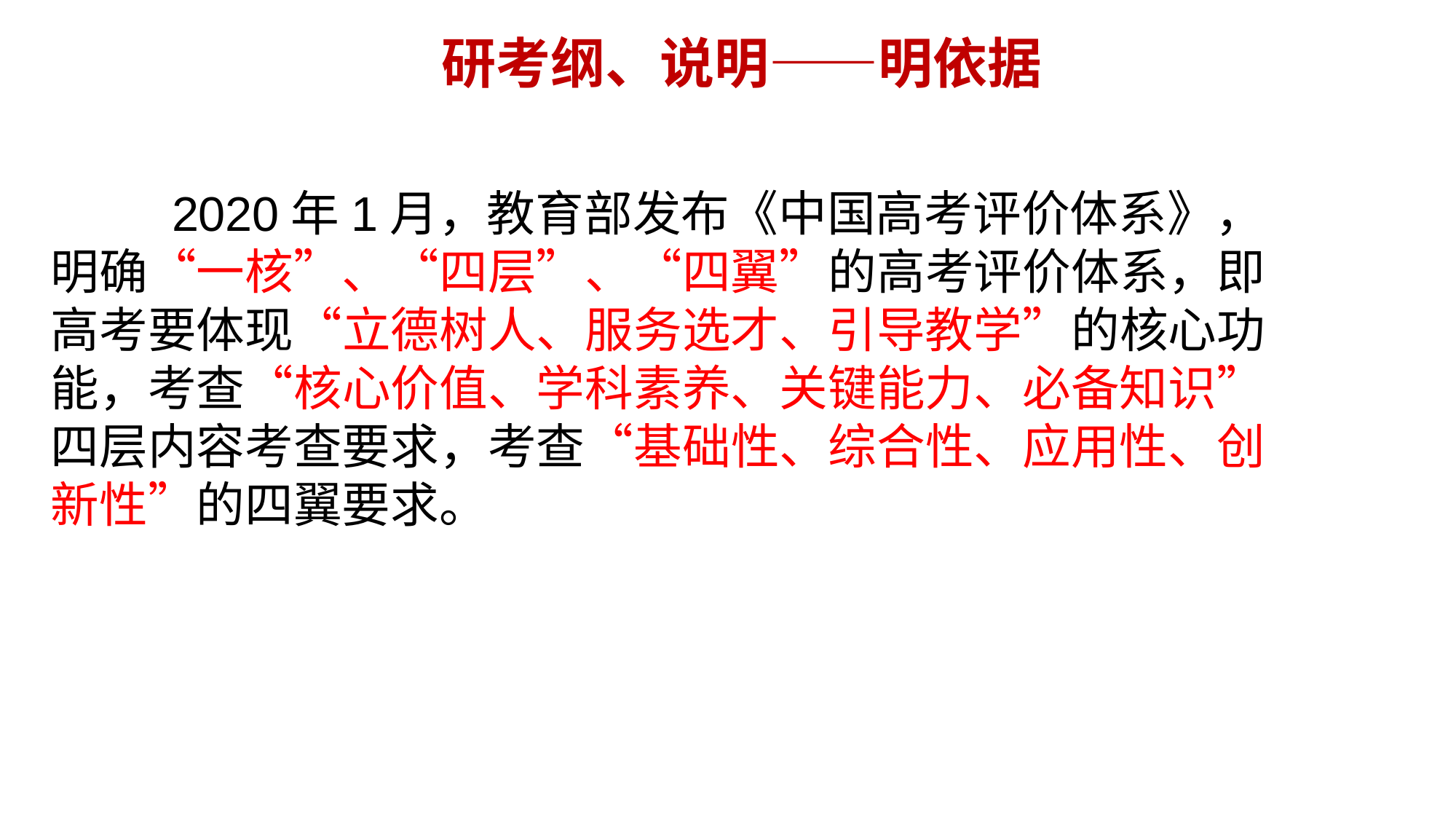

研考纲、说明——明依据
         2020年1月，教育部发布《中国高考评价体系》，明确“一核”、“四层”、“四翼”的高考评价体系，即高考要体现“立德树人、服务选才、引导教学”的核心功能，考查“核心价值、学科素养、关键能力、必备知识”四层内容考查要求，考查“基础性、综合性、应用性、创新性”的四翼要求。